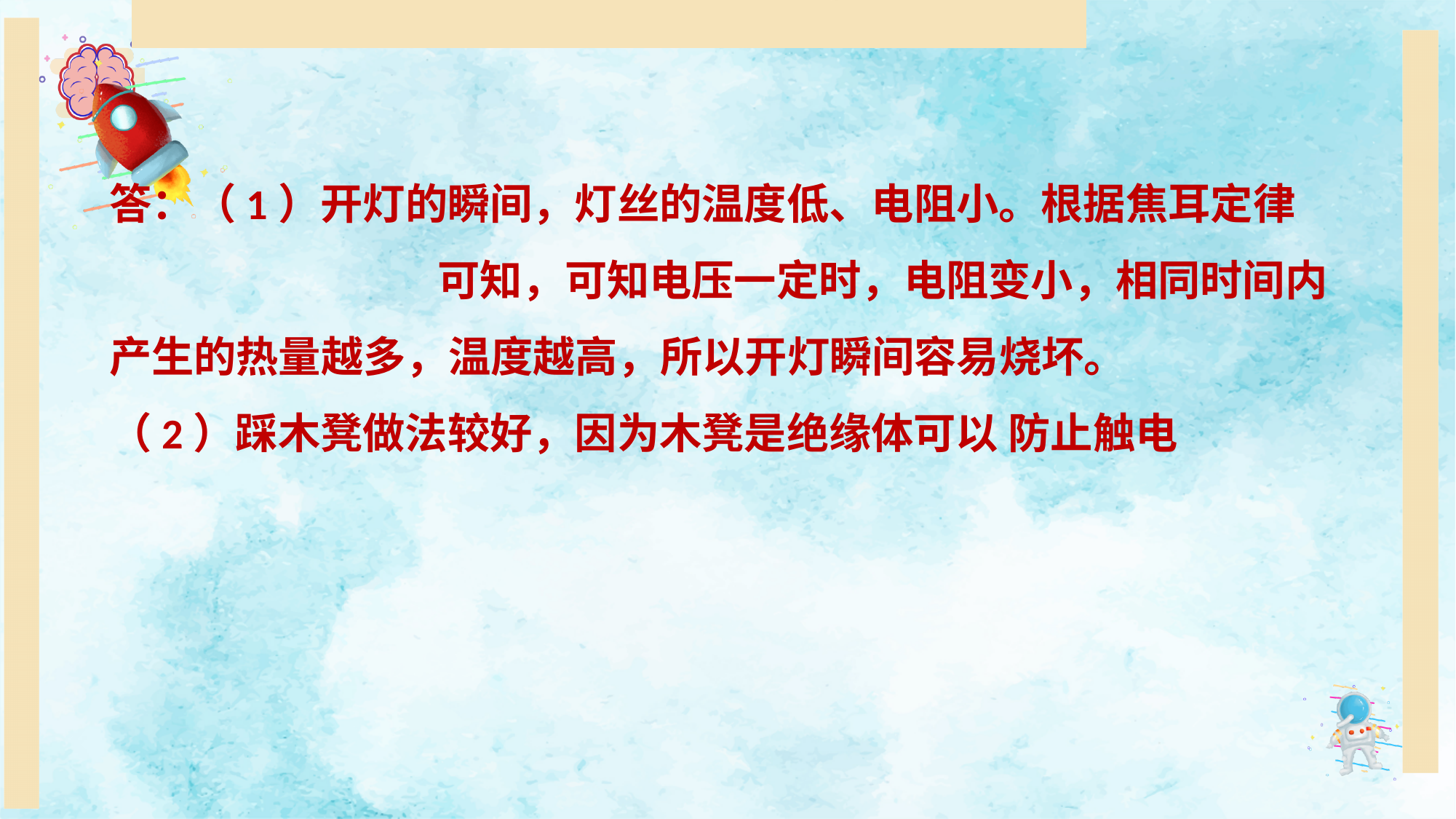

答：（1）开灯的瞬间，灯丝的温度低、电阻小。根据焦耳定律
                                 可知，可知电压一定时，电阻变小，相同时间内产生的热量越多，温度越高，所以开灯瞬间容易烧坏。
（2）踩木凳做法较好，因为木凳是绝缘体可以 防止触电